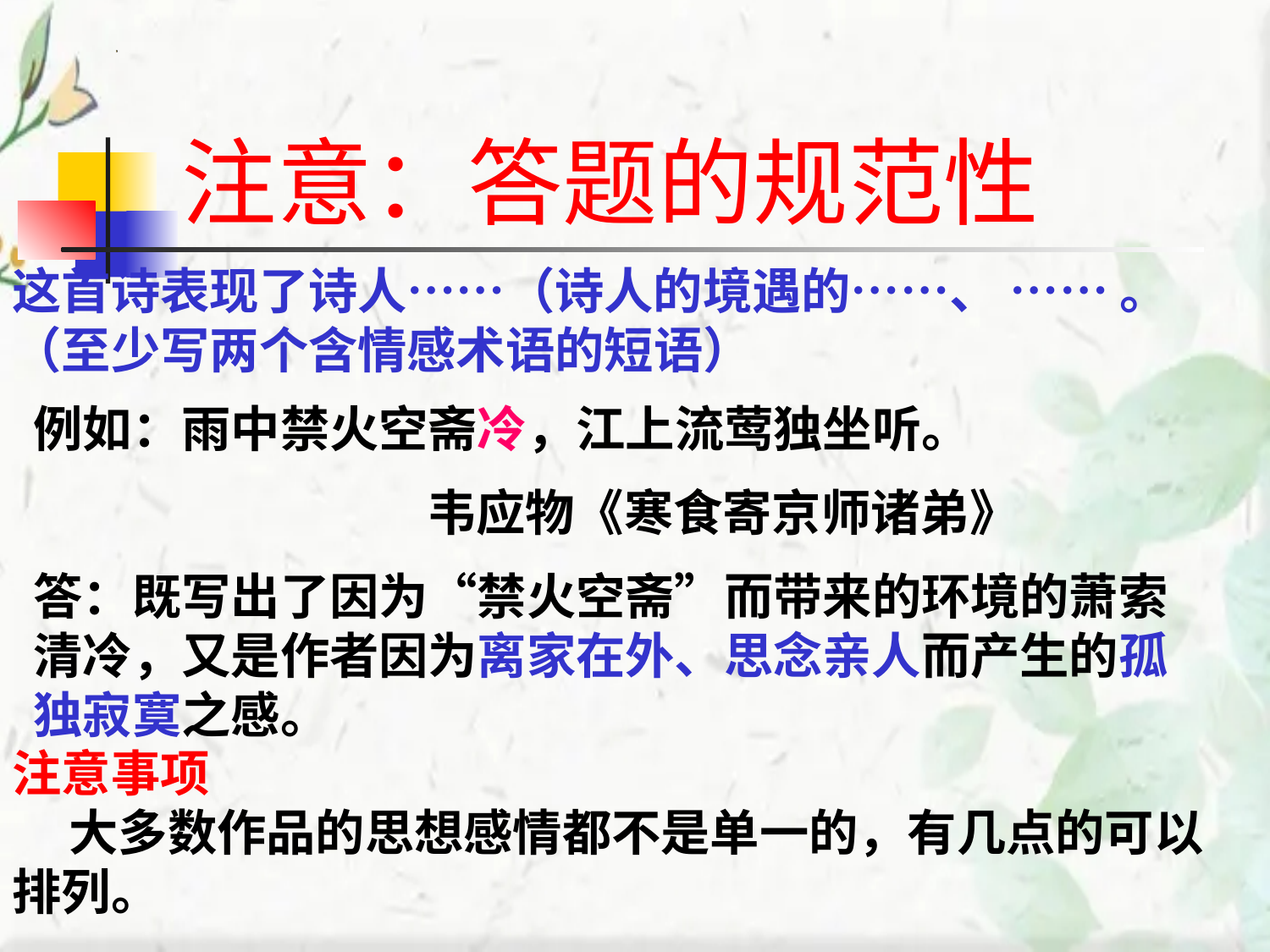

注意：答题的规范性
这首诗表现了诗人……（诗人的境遇的……、 …… 。
（至少写两个含情感术语的短语）
例如：雨中禁火空斋冷，江上流莺独坐听。
                                  韦应物《寒食寄京师诸弟》
答：既写出了因为“禁火空斋”而带来的环境的萧索清冷，又是作者因为离家在外、思念亲人而产生的孤独寂寞之感。
注意事项
    大多数作品的思想感情都不是单一的，有几点的可以排列。